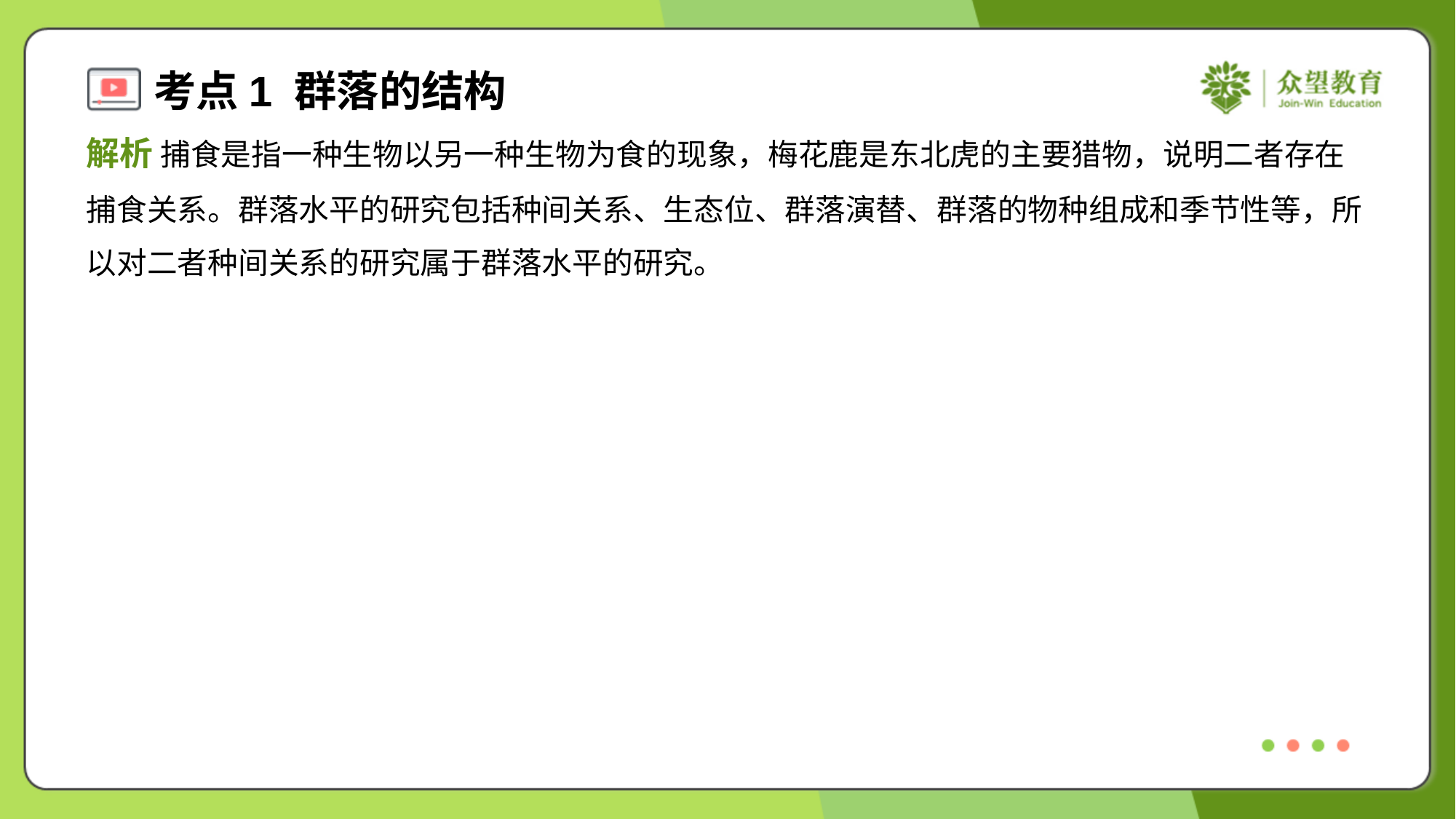

解析 捕食是指一种生物以另一种生物为食的现象，梅花鹿是东北虎的主要猎物，说明二者存在
捕食关系。群落水平的研究包括种间关系、生态位、群落演替、群落的物种组成和季节性等，所
以对二者种间关系的研究属于群落水平的研究。